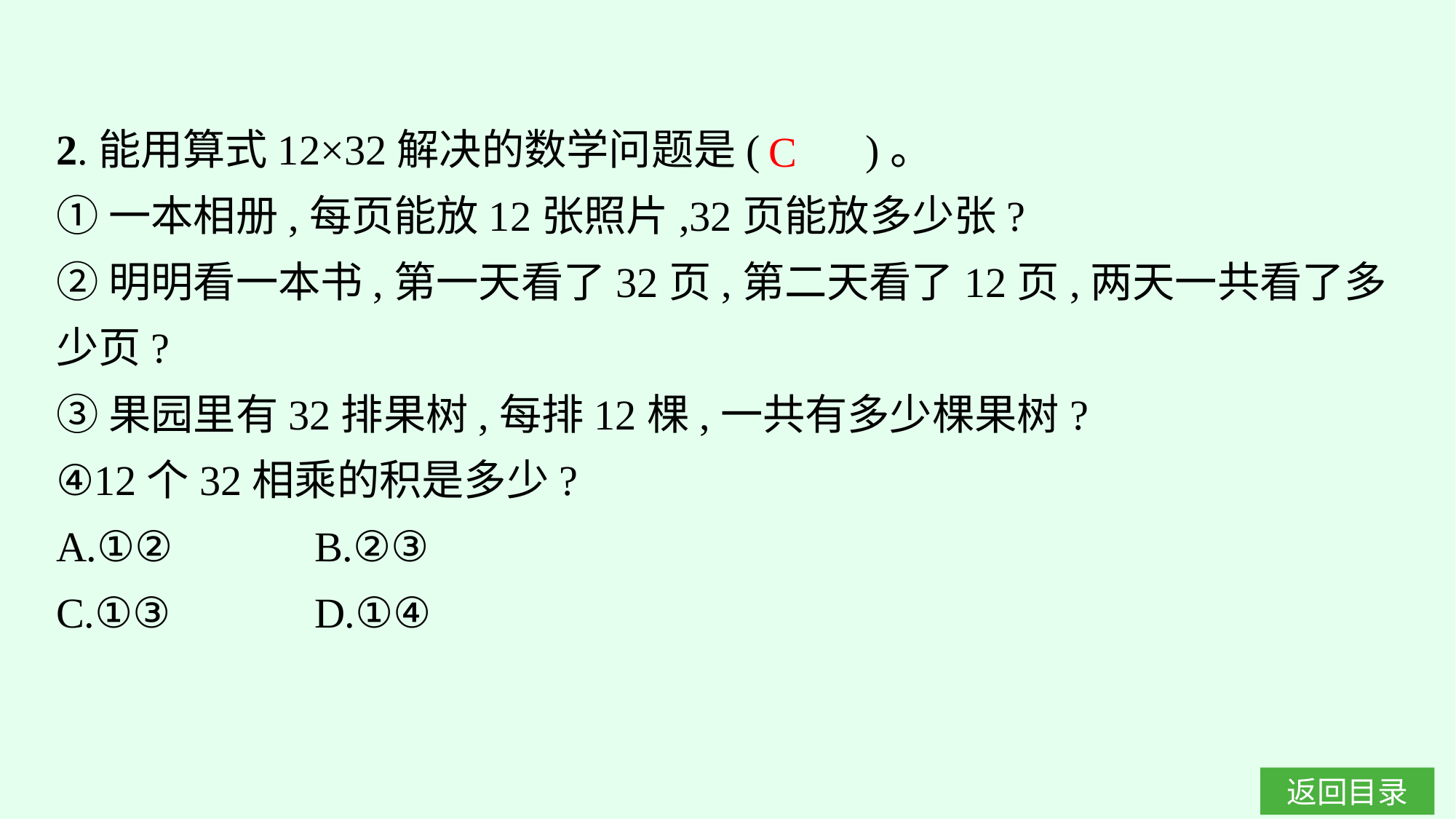

2.能用算式12×32解决的数学问题是(　　)。
①一本相册,每页能放12张照片,32页能放多少张?
②明明看一本书,第一天看了32页,第二天看了12页,两天一共看了多少页?
③果园里有32排果树,每排12棵,一共有多少棵果树?
④12个32相乘的积是多少?
A.①②		B.②③
C.①③		D.①④
C